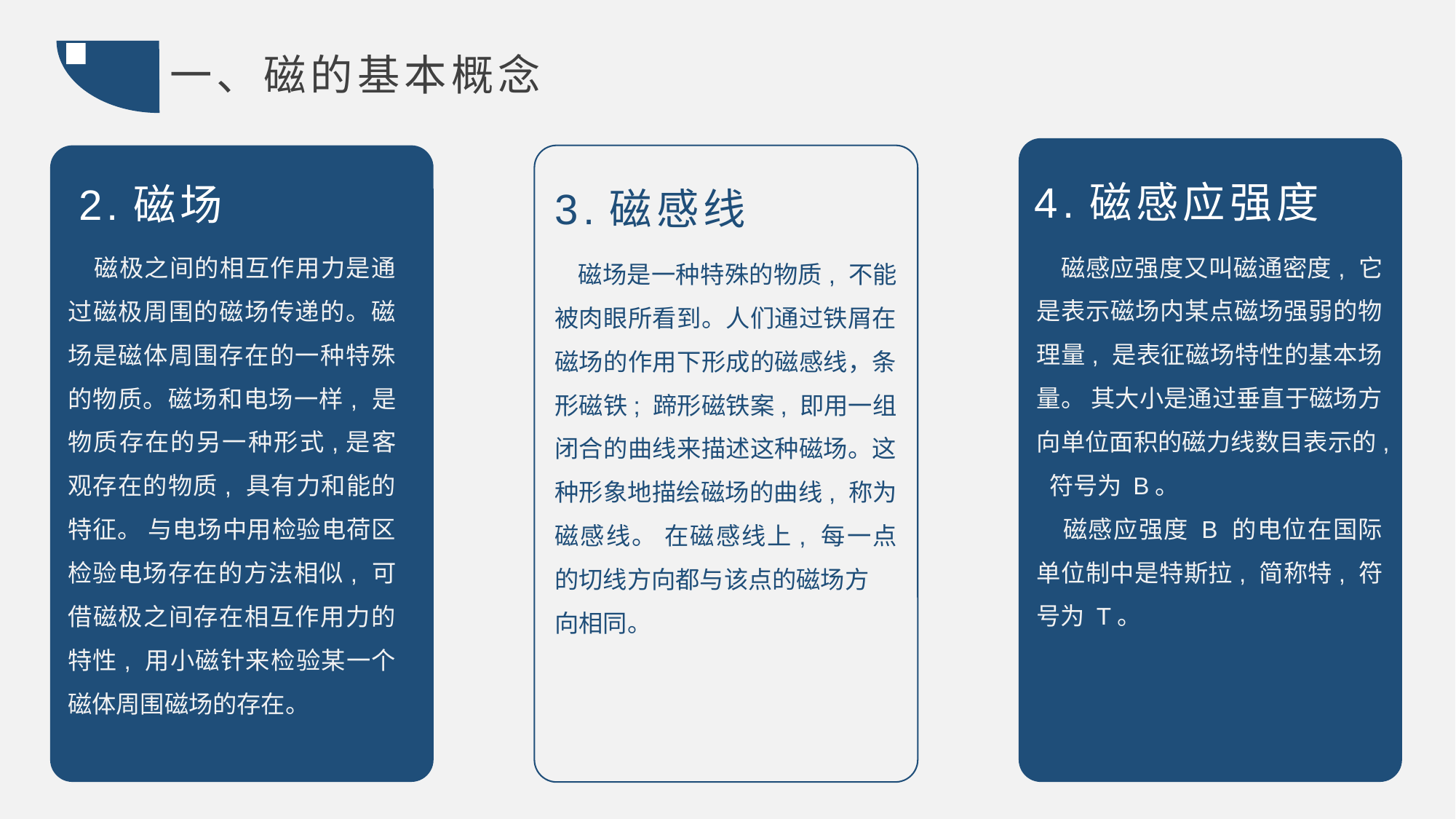

一、磁的基本概念

4.磁感应强度
   磁感应强度又叫磁通密度, 它是表示磁场内某点磁场强弱的物理量, 是表征磁场特性的基本场量。 其大小是通过垂直于磁场方向单位面积的磁力线数目表示的, 符号为 B。
   磁感应强度 B 的电位在国际单位制中是特斯拉, 简称特, 符号为 T。

2.磁场
   磁极之间的相互作用力是通过磁极周围的磁场传递的。磁场是磁体周围存在的一种特殊的物质。磁场和电场一样, 是物质存在的另一种形式,是客观存在的物质, 具有力和能的特征。 与电场中用检验电荷区检验电场存在的方法相似, 可借磁极之间存在相互作用力的特性, 用小磁针来检验某一个磁体周围磁场的存在。

3.磁感线
   磁场是一种特殊的物质, 不能被肉眼所看到。人们通过铁屑在磁场的作用下形成的磁感线，条形磁铁; 蹄形磁铁案, 即用一组闭合的曲线来描述这种磁场。这种形象地描绘磁场的曲线, 称为磁感线。 在磁感线上, 每一点的切线方向都与该点的磁场方
向相同。